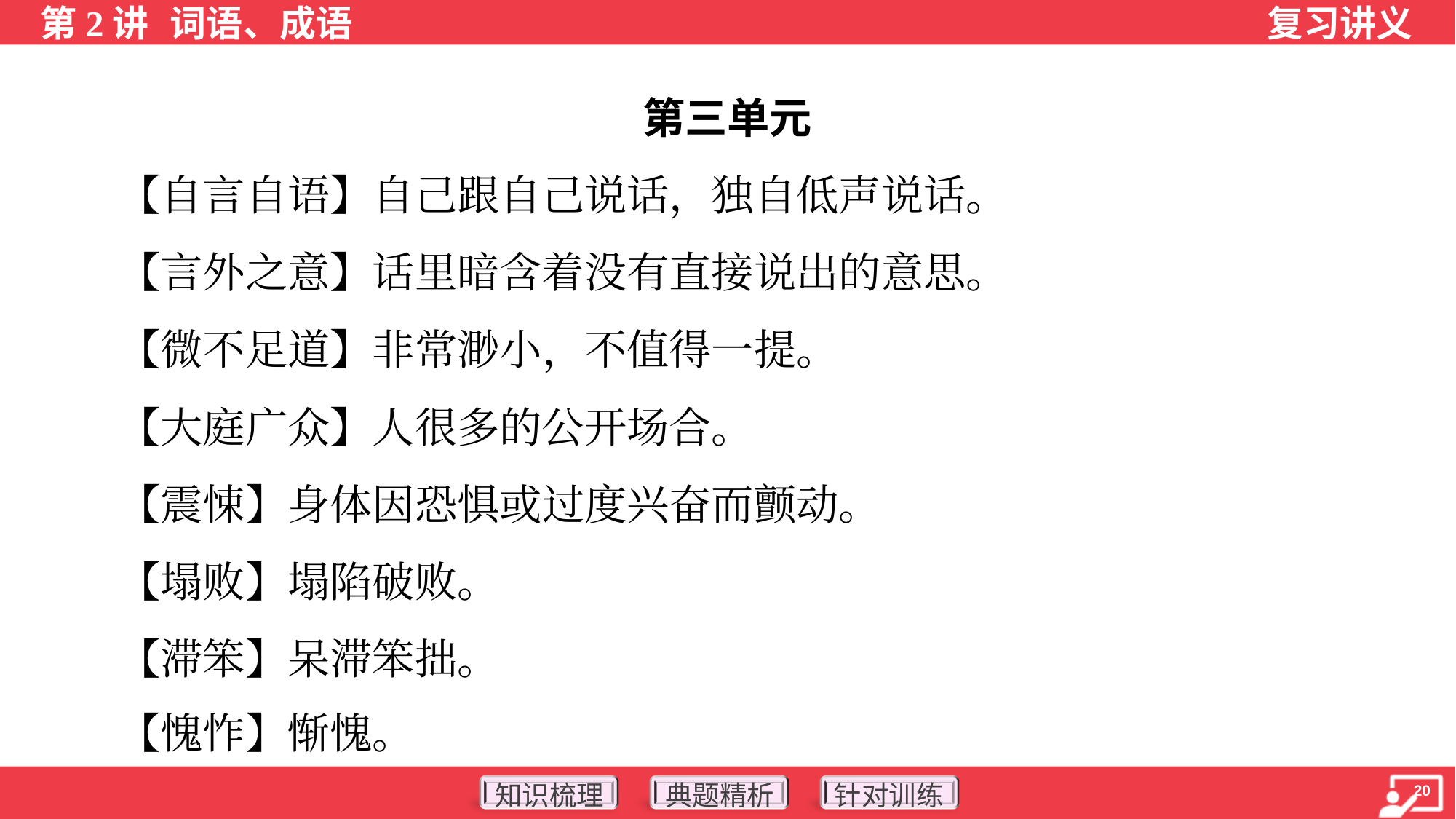

第三单元
    【自言自语】自己跟自己说话，独自低声说话。
    【言外之意】话里暗含着没有直接说出的意思。
    【微不足道】非常渺小，不值得一提。
    【大庭广众】人很多的公开场合。
    【震悚】身体因恐惧或过度兴奋而颤动。
    【塌败】塌陷破败。
    【滞笨】呆滞笨拙。
    【愧怍】惭愧。